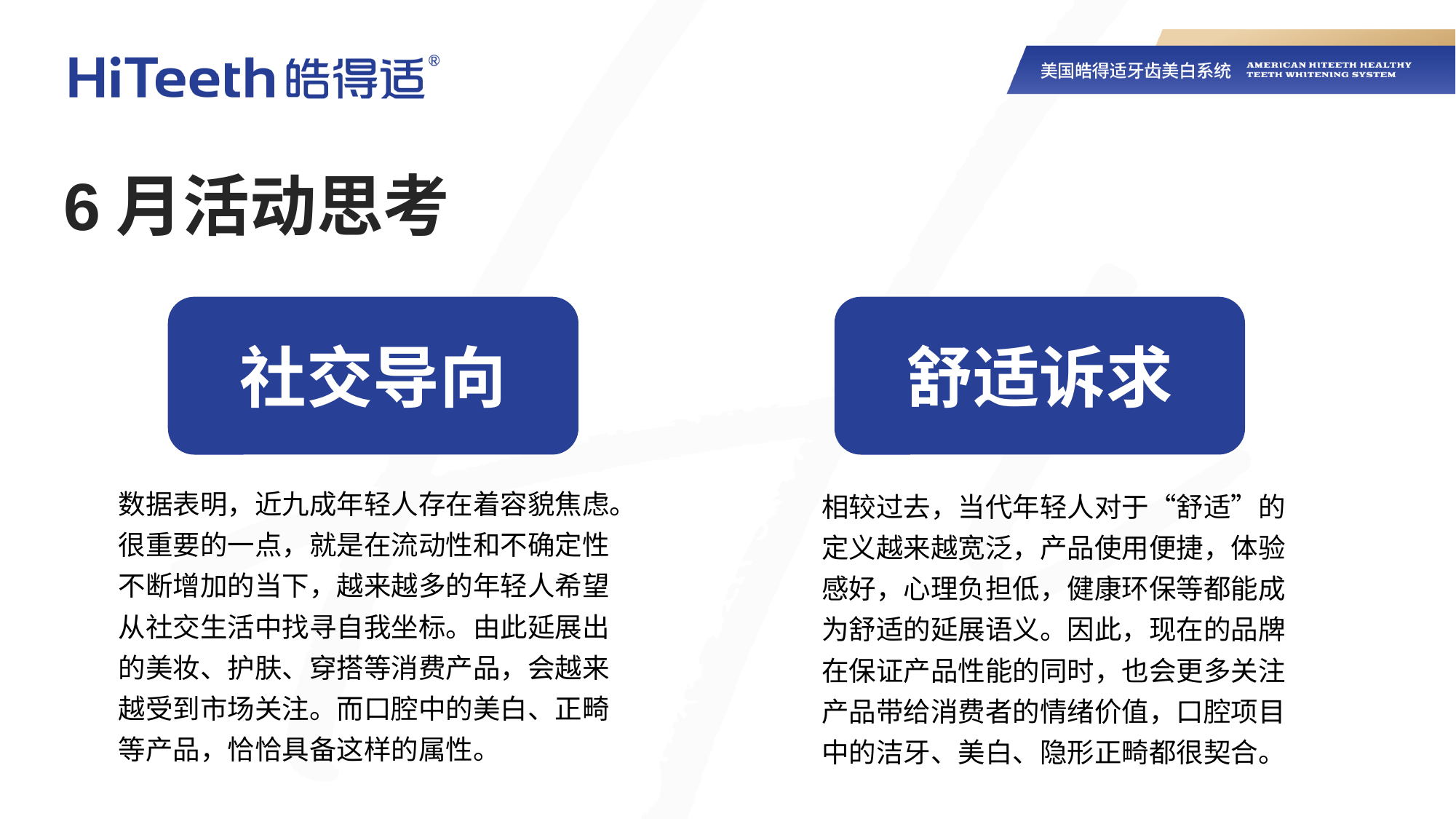

6月活动思考
社交导向
舒适诉求
数据表明，近九成年轻人存在着容貌焦虑。很重要的一点，就是在流动性和不确定性不断增加的当下，越来越多的年轻人希望从社交生活中找寻自我坐标。由此延展出的美妆、护肤、穿搭等消费产品，会越来越受到市场关注。而口腔中的美白、正畸等产品，恰恰具备这样的属性。
相较过去，当代年轻人对于“舒适”的定义越来越宽泛，产品使用便捷，体验感好，心理负担低，健康环保等都能成为舒适的延展语义。因此，现在的品牌在保证产品性能的同时，也会更多关注产品带给消费者的情绪价值，口腔项目中的洁牙、美白、隐形正畸都很契合。